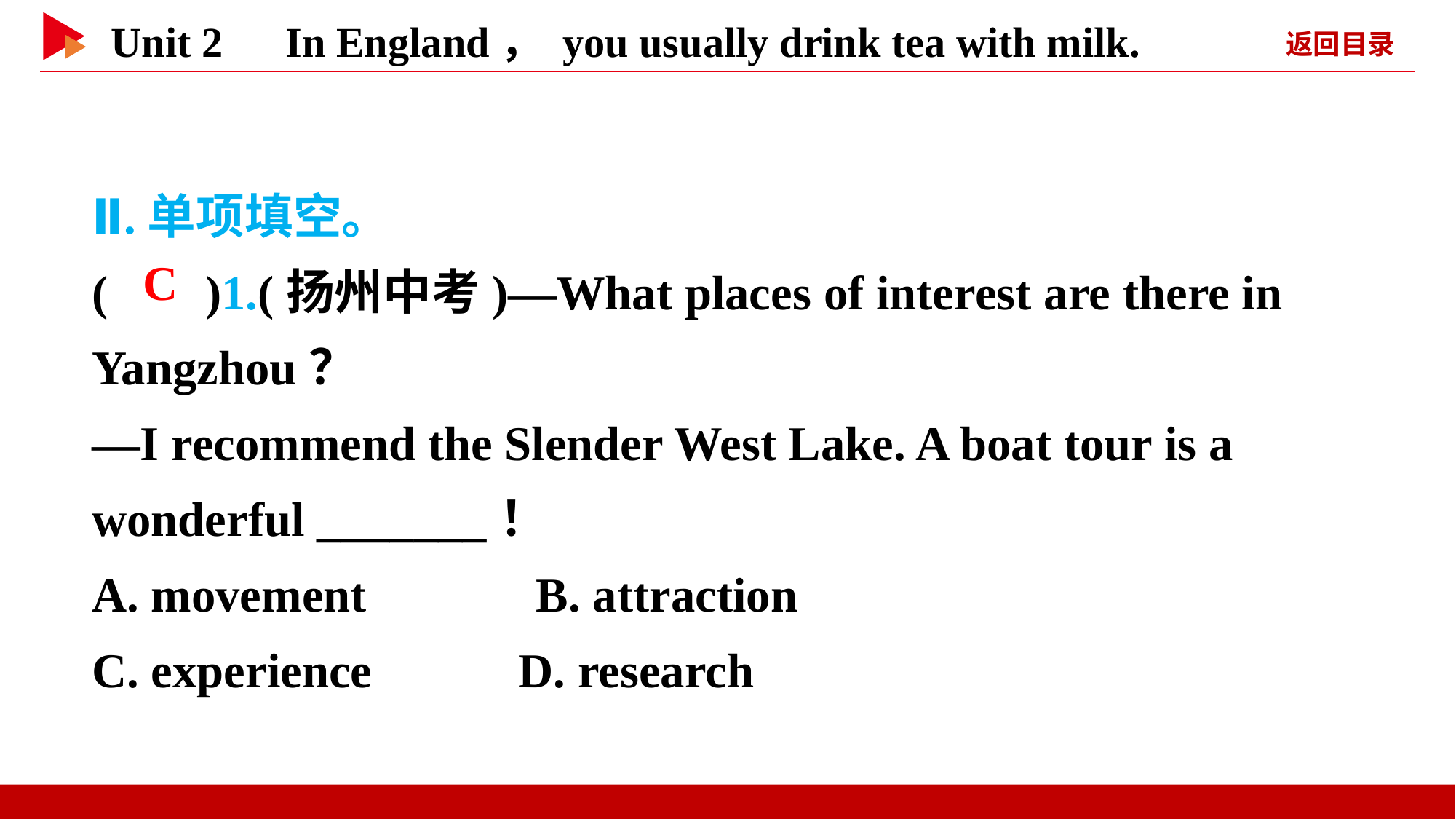

Ⅱ.单项填空。
(        )1.(扬州中考)—What places of interest are there in Yangzhou？
—I recommend the Slender West Lake. A boat tour is a wonderful _______！
A. movement　　　B. attraction
C. experience            D. research
   C